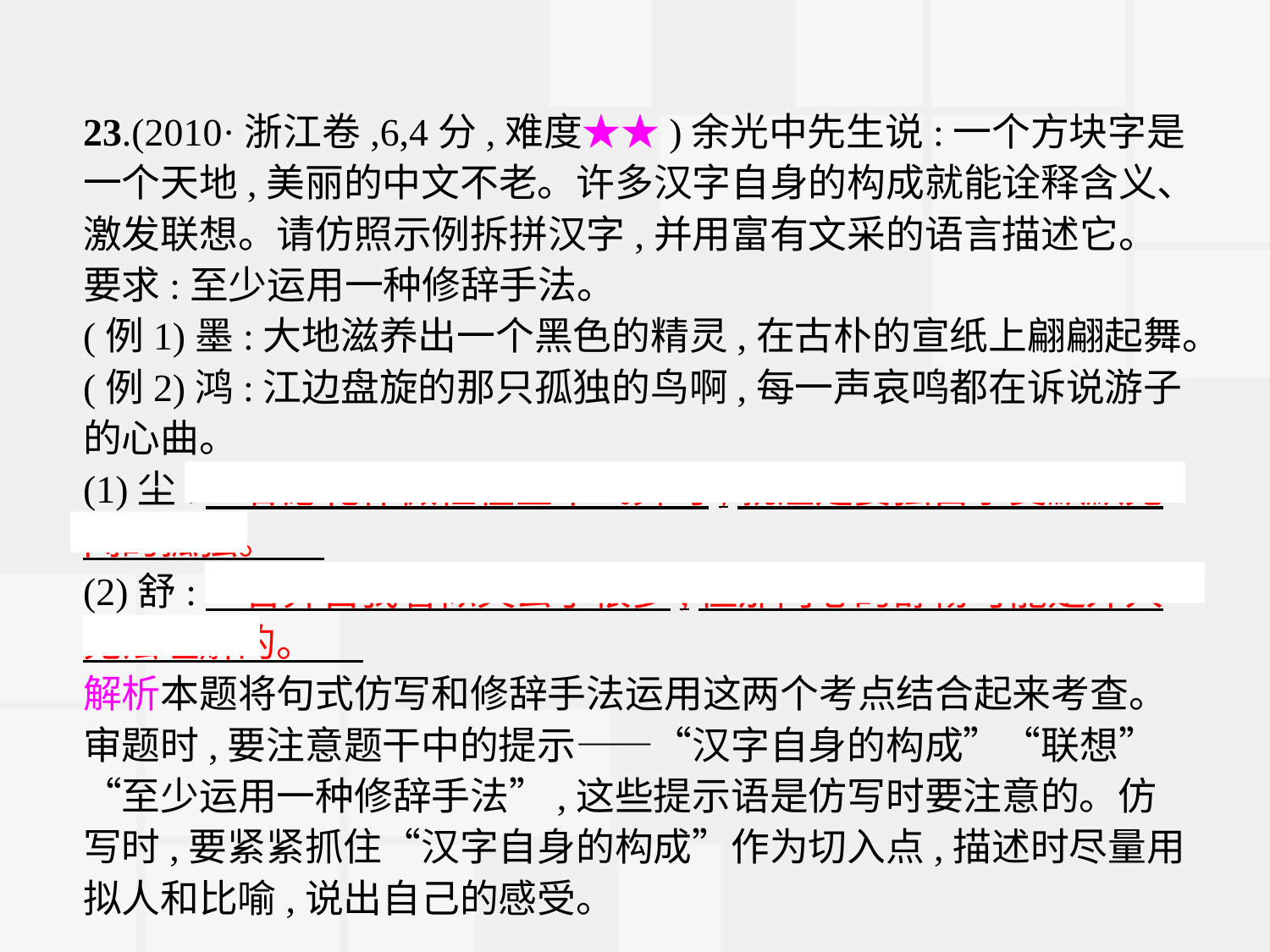

23.(2010·浙江卷,6,4分,难度★★)余光中先生说:一个方块字是一个天地,美丽的中文不老。许多汉字自身的构成就能诠释含义、激发联想。请仿照示例拆拼汉字,并用富有文采的语言描述它。要求:至少运用一种修辞手法。
(例1)墨:大地滋养出一个黑色的精灵,在古朴的宣纸上翩翩起舞。
(例2)鸿:江边盘旋的那只孤独的鸟啊,每一声哀鸣都在诉说游子的心曲。
(1)尘:　甘愿化作微粒在空中飞舞时,就注定要独自承受默默无闻的孤独。
(2)舒:　舍弃自我看似失去了很多,但那内心的舒畅可能是外人无法理解的。
解析本题将句式仿写和修辞手法运用这两个考点结合起来考查。审题时,要注意题干中的提示——“汉字自身的构成”“联想”“至少运用一种修辞手法”,这些提示语是仿写时要注意的。仿写时,要紧紧抓住“汉字自身的构成”作为切入点,描述时尽量用拟人和比喻,说出自己的感受。